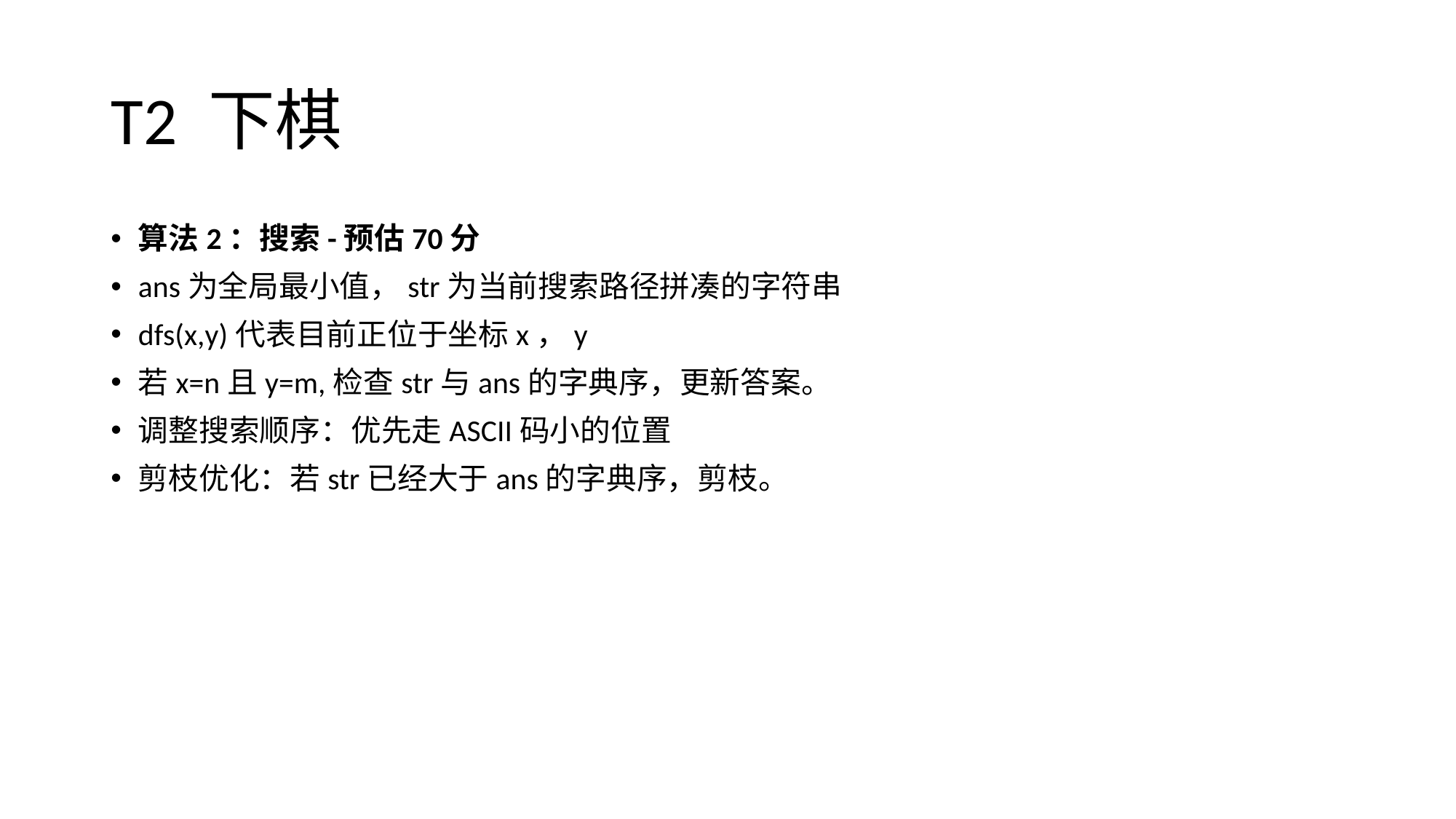

# T2 下棋
算法2：搜索-预估70分
ans为全局最小值，str为当前搜索路径拼凑的字符串
dfs(x,y)代表目前正位于坐标x，y
若x=n且y=m,检查str与ans的字典序，更新答案。
调整搜索顺序：优先走ASCII码小的位置
剪枝优化：若str已经大于ans的字典序，剪枝。